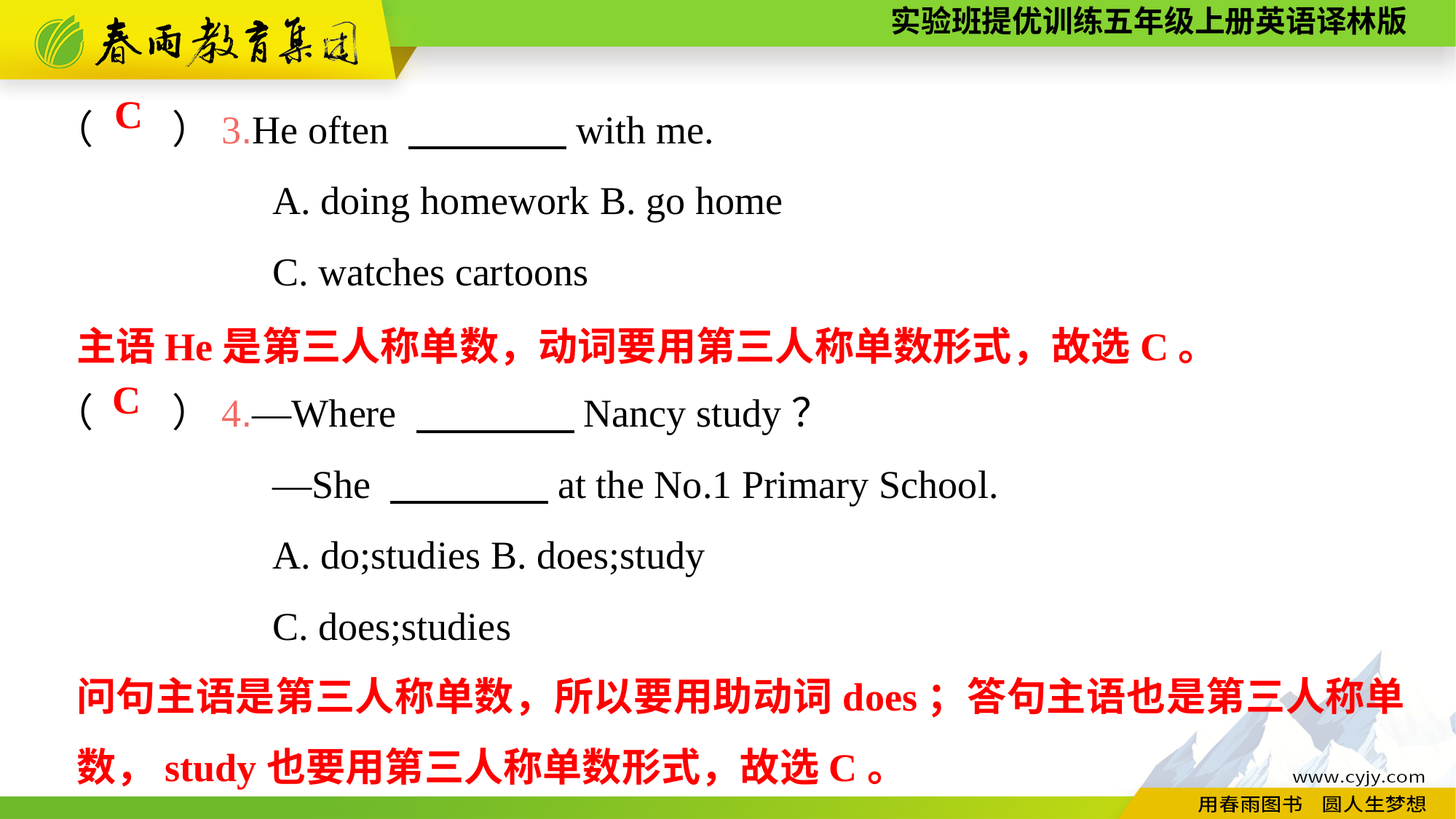

（　　）3.He often 　　　　with me.
		A. doing homework	B. go home
		C. watches cartoons

（　　）4.—Where 　　　　Nancy study？
		—She 　　　　at the No.1 Primary School.
		A. do;studies	B. does;study
		C. does;studies
C
主语He是第三人称单数，动词要用第三人称单数形式，故选C。
C
问句主语是第三人称单数，所以要用助动词does；答句主语也是第三人称单数，study也要用第三人称单数形式，故选C。